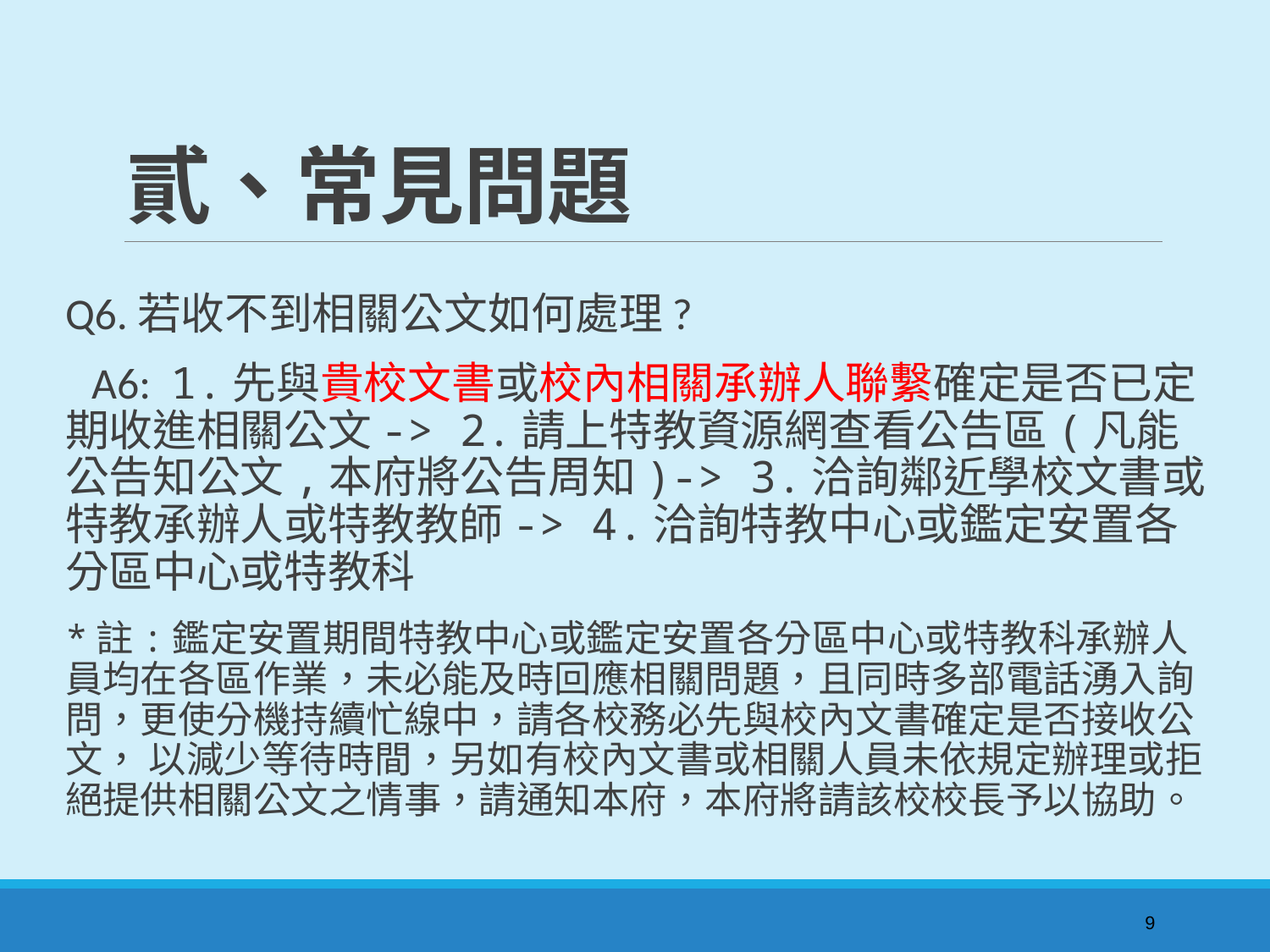

# 貳、常見問題

Q6.若收不到相關公文如何處理?
 A6:  1.先與貴校文書或校內相關承辦人聯繫確定是否已定期收進相關公文-> 2.請上特教資源網查看公告區(凡能公告知公文,本府將公告周知)-> 3.洽詢鄰近學校文書或特教承辦人或特教教師-> 4.洽詢特教中心或鑑定安置各分區中心或特教科
*註:鑑定安置期間特教中心或鑑定安置各分區中心或特教科承辦人員均在各區作業，未必能及時回應相關問題，且同時多部電話湧入詢問，更使分機持續忙線中，請各校務必先與校內文書確定是否接收公文， 以減少等待時間，另如有校內文書或相關人員未依規定辦理或拒絕提供相關公文之情事，請通知本府，本府將請該校校長予以協助。

9